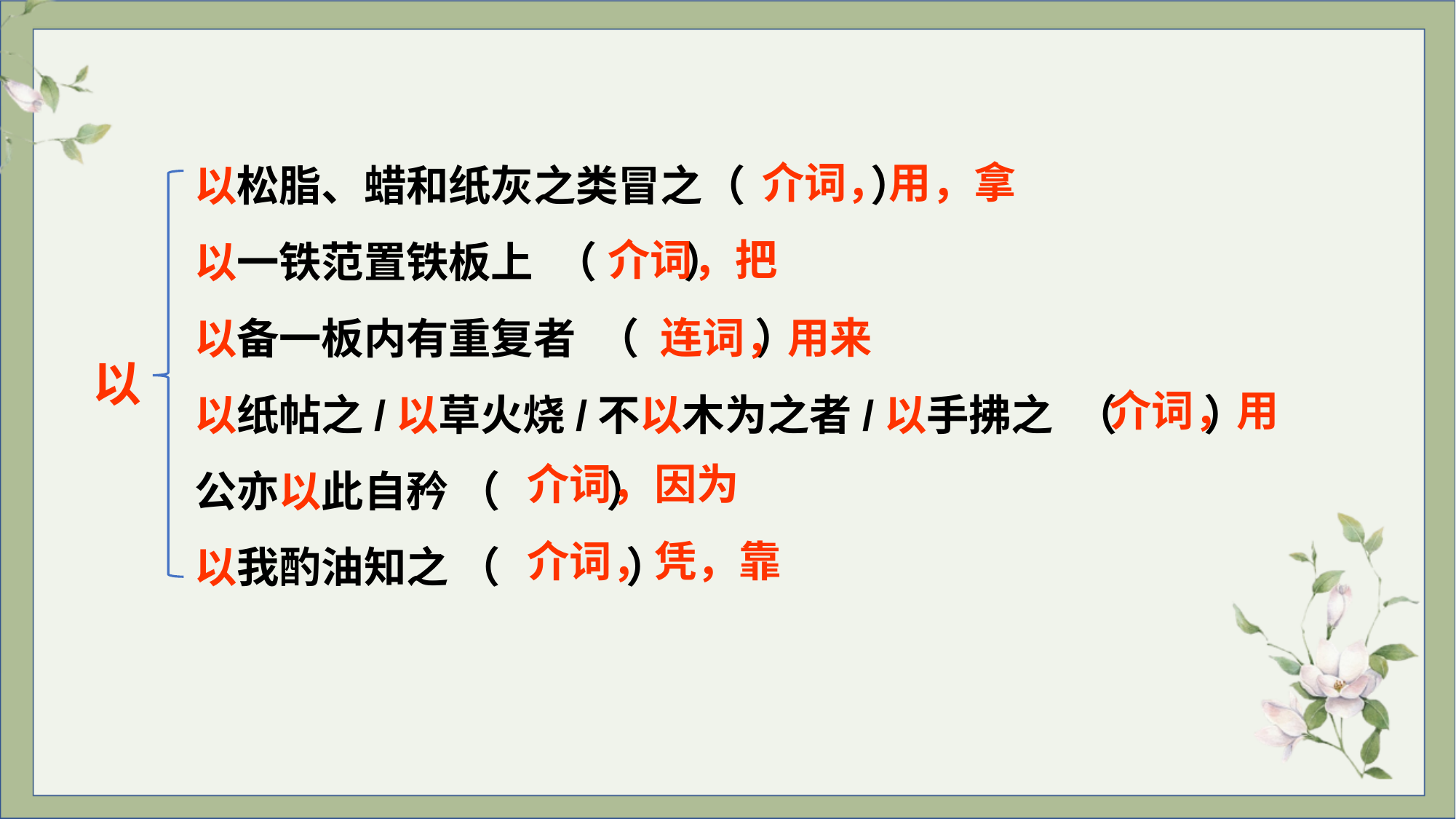

以松脂、蜡和纸灰之类冒之（             ）
以一铁范置铁板上 （         ）
以备一板内有重复者 （            ）
以纸帖之/以草火烧/不以木为之者/以手拂之 （         ）
公亦以此自矜 （           ）
以我酌油知之 （             ）
介词，用，拿

介词，把
连词，用来
以
介词，用
介词，因为
介词，凭，靠